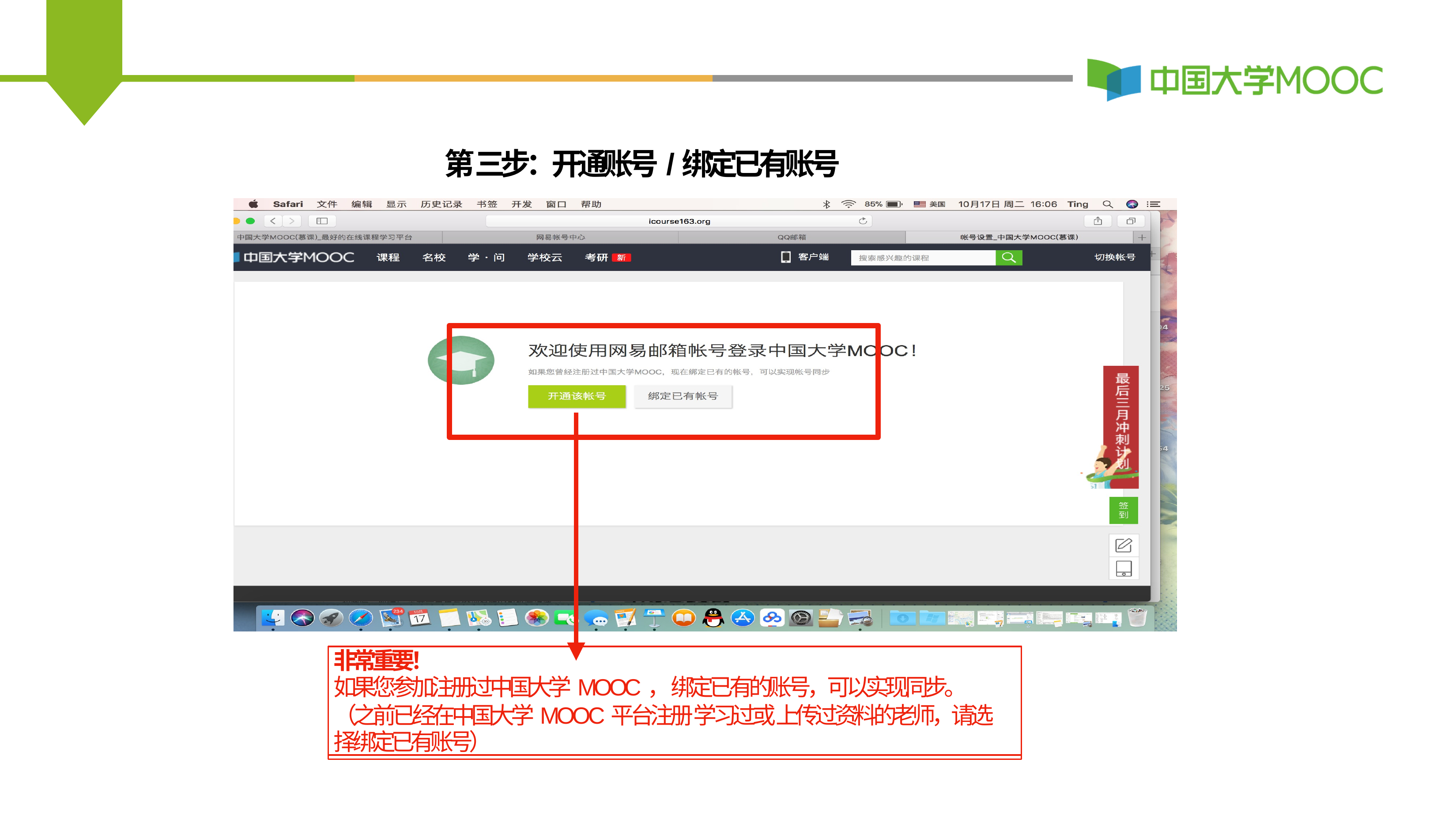

# 第三步：开通账号/绑定已有账号

非常重要！
如果您参加注册过中国大学MOOC，绑定已有的账号，可以实现同步。
（之前已经在中国大学MOOC平台注册学习过或上传过资料的老师，请选 择绑定已有账号）